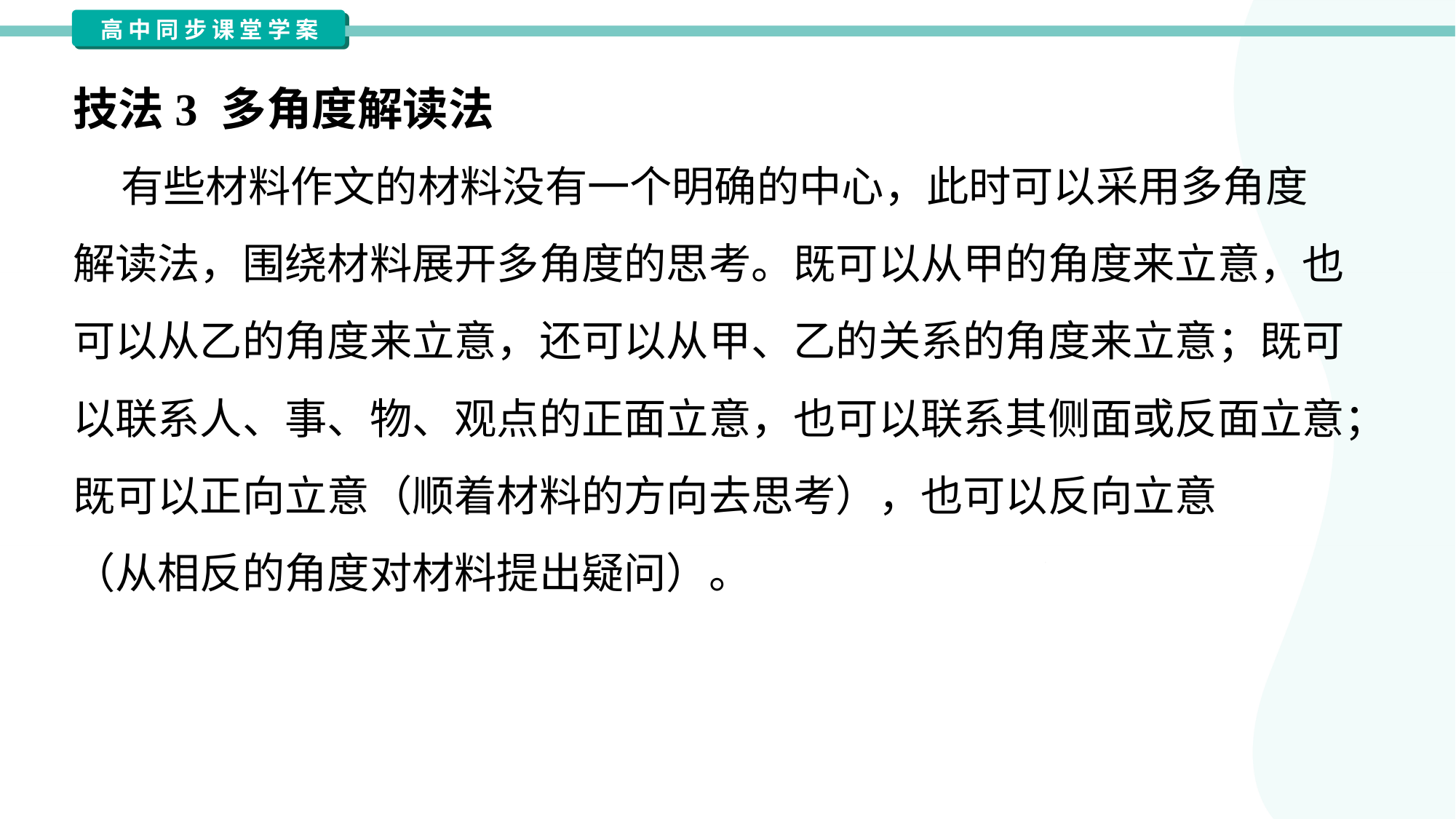

技法3 多角度解读法
    有些材料作文的材料没有一个明确的中心，此时可以采用多角度
解读法，围绕材料展开多角度的思考。既可以从甲的角度来立意，也
可以从乙的角度来立意，还可以从甲、乙的关系的角度来立意；既可
以联系人、事、物、观点的正面立意，也可以联系其侧面或反面立意；
既可以正向立意（顺着材料的方向去思考），也可以反向立意
（从相反的角度对材料提出疑问）。